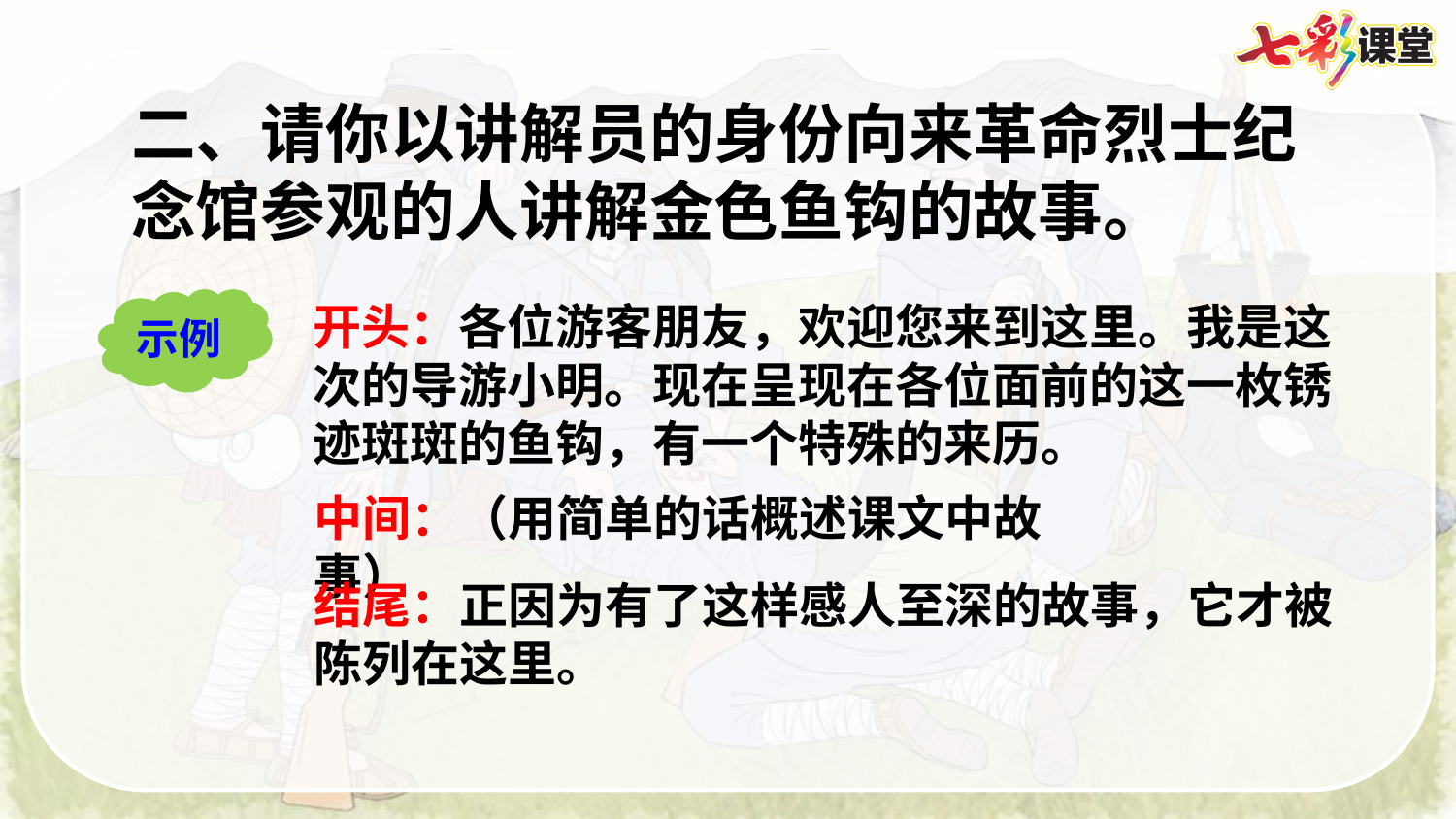

二、请你以讲解员的身份向来革命烈士纪念馆参观的人讲解金色鱼钩的故事。
示例
开头：各位游客朋友，欢迎您来到这里。我是这次的导游小明。现在呈现在各位面前的这一枚锈迹斑斑的鱼钩，有一个特殊的来历。
中间：（用简单的话概述课文中故事）
结尾：正因为有了这样感人至深的故事，它才被陈列在这里。